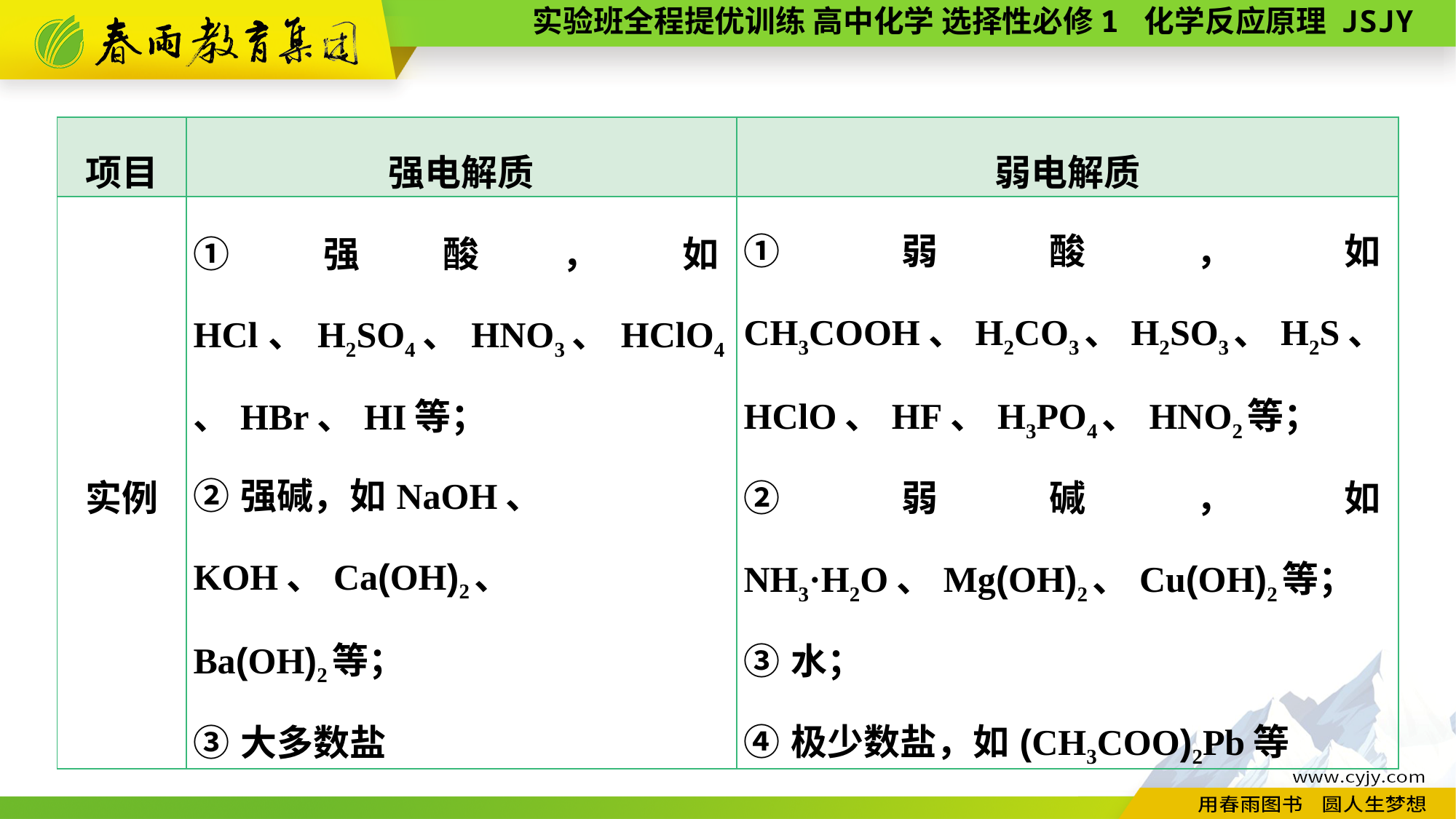

| 项目 | 强电解质 | 弱电解质 |
| --- | --- | --- |
| 实例 | ①强酸，如HCl、H2SO4、HNO3、HClO4、HBr、HI等； ②强碱，如NaOH、 KOH、Ca(OH)2、 Ba(OH)2等； ③大多数盐 | ①弱酸，如CH3COOH、H2CO3、H2SO3、H2S、HClO、HF、H3PO4、HNO2等； ②弱碱，如NH3·H2O、Mg(OH)2、Cu(OH)2等； ③水； ④极少数盐，如(CH3COO)2Pb等 |